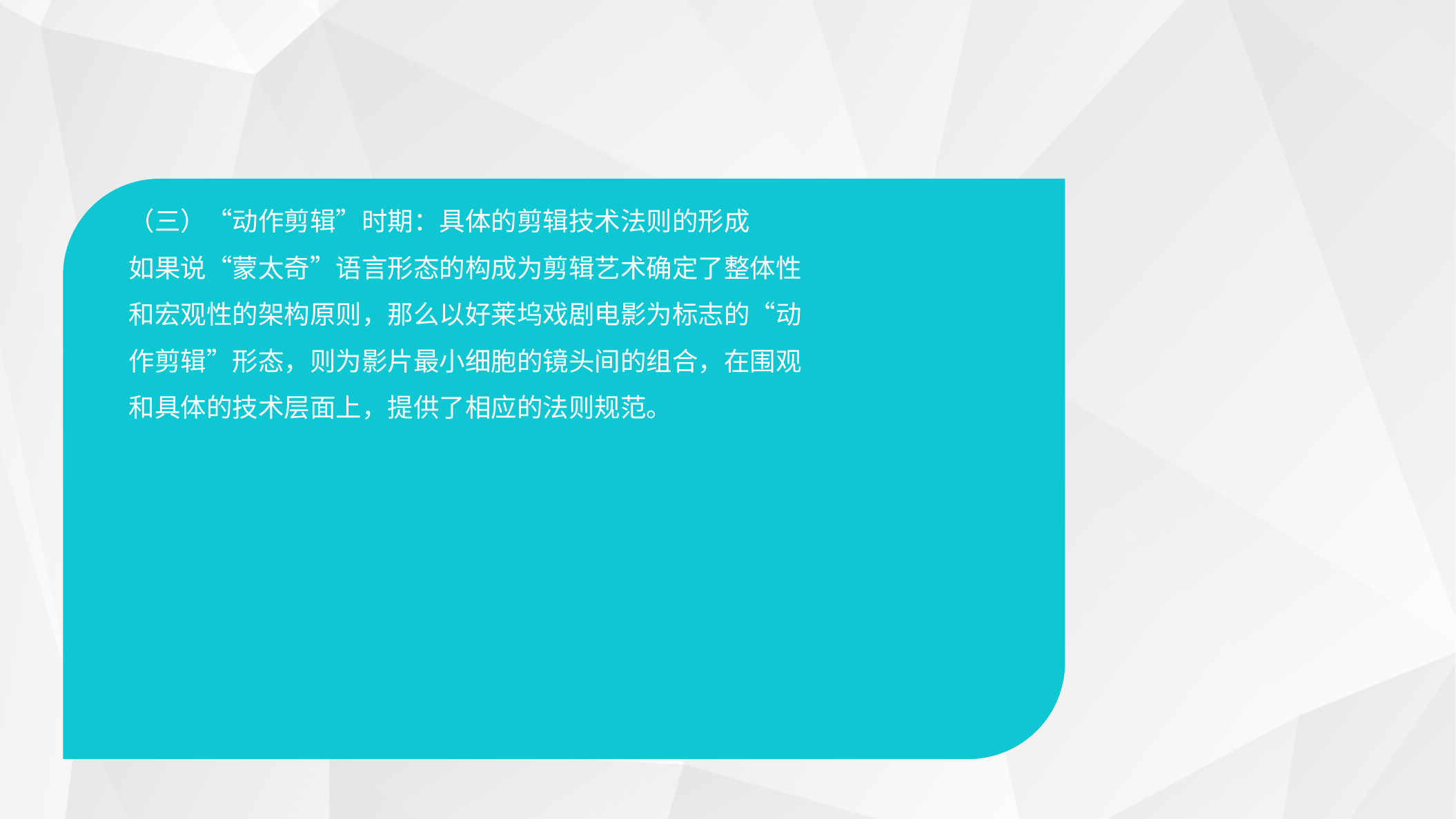

（三）“动作剪辑”时期：具体的剪辑技术法则的形成
如果说“蒙太奇”语言形态的构成为剪辑艺术确定了整体性和宏观性的架构原则，那么以好莱坞戏剧电影为标志的“动作剪辑”形态，则为影片最小细胞的镜头间的组合，在围观和具体的技术层面上，提供了相应的法则规范。